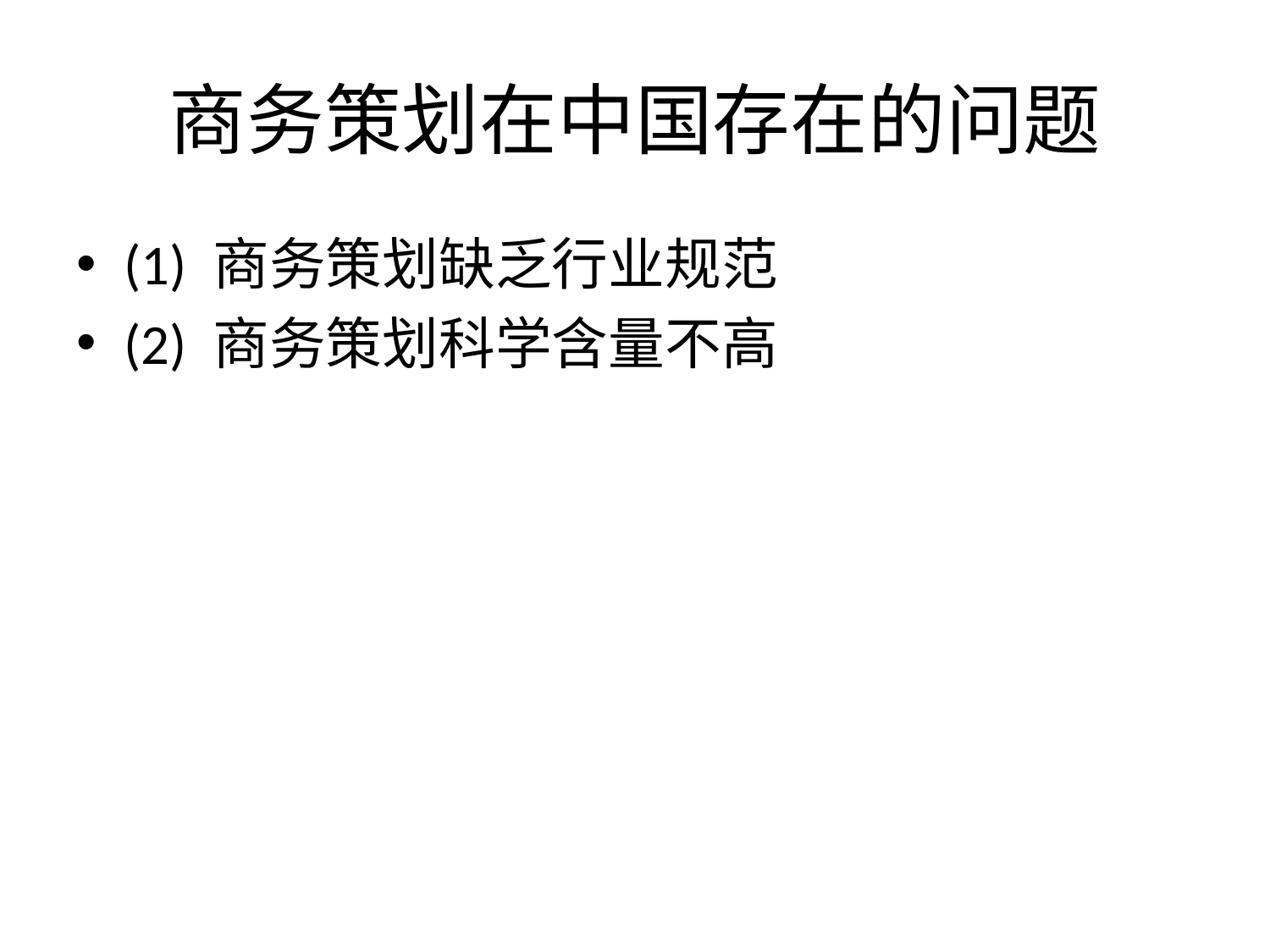

# 商务策划在中国存在的问题
(1) 商务策划缺乏行业规范
(2) 商务策划科学含量不高